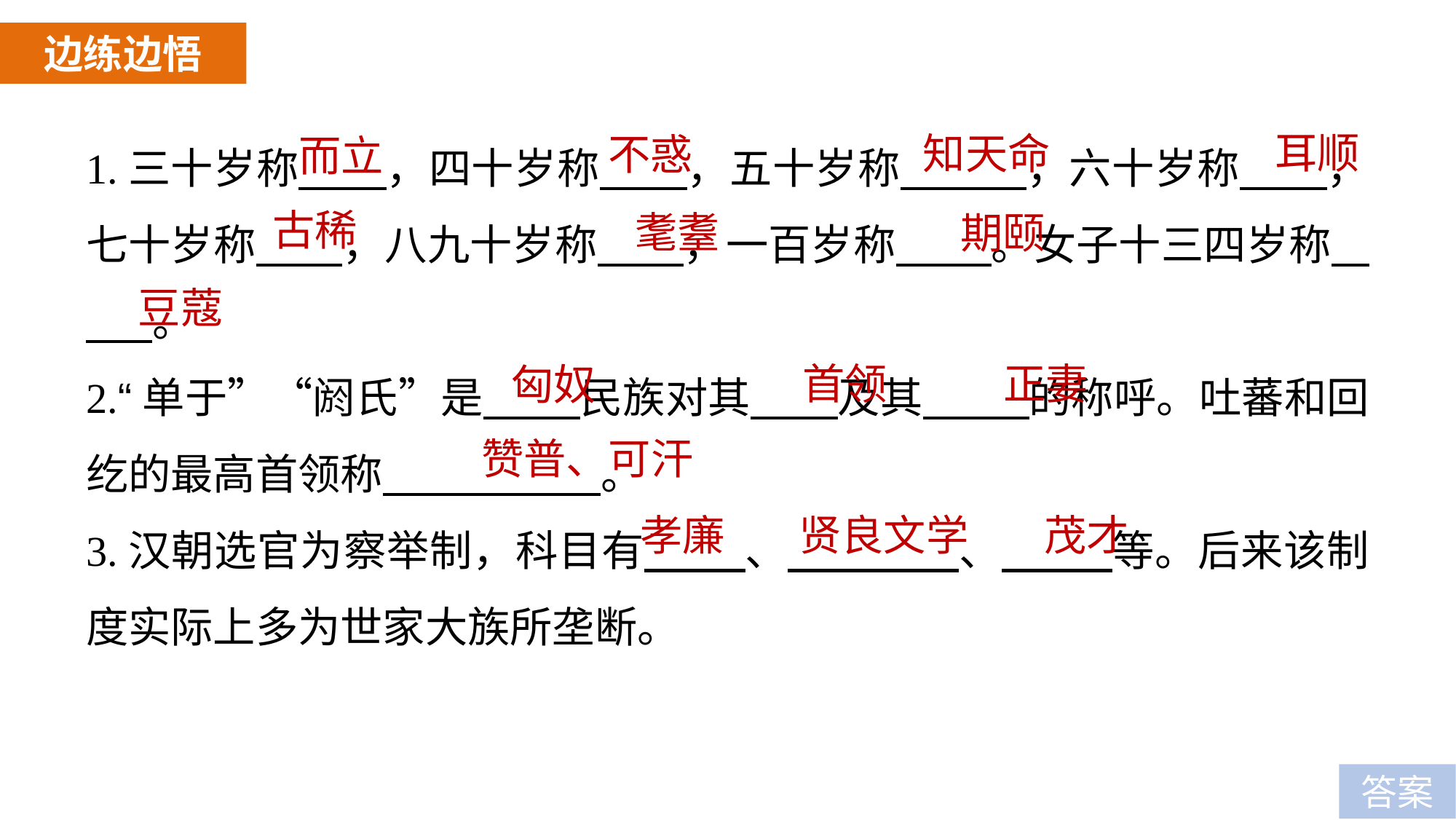

边练边悟
1.三十岁称         ，四十岁称         ，五十岁称             ，六十岁称         ，七十岁称         ，八九十岁称         ，一百岁称          。女子十三四岁称            。
2.“单于”“阏氏”是          民族对其         及其           的称呼。吐蕃和回纥的最高首领称                       。
3.汉朝选官为察举制，科目有          、                 、           等。后来该制度实际上多为世家大族所垄断。
耳顺
知天命
不惑
而立
古稀
耄耋
期颐
豆蔻
首领
正妻
匈奴
赞普、可汗
贤良文学
茂才
孝廉
答案